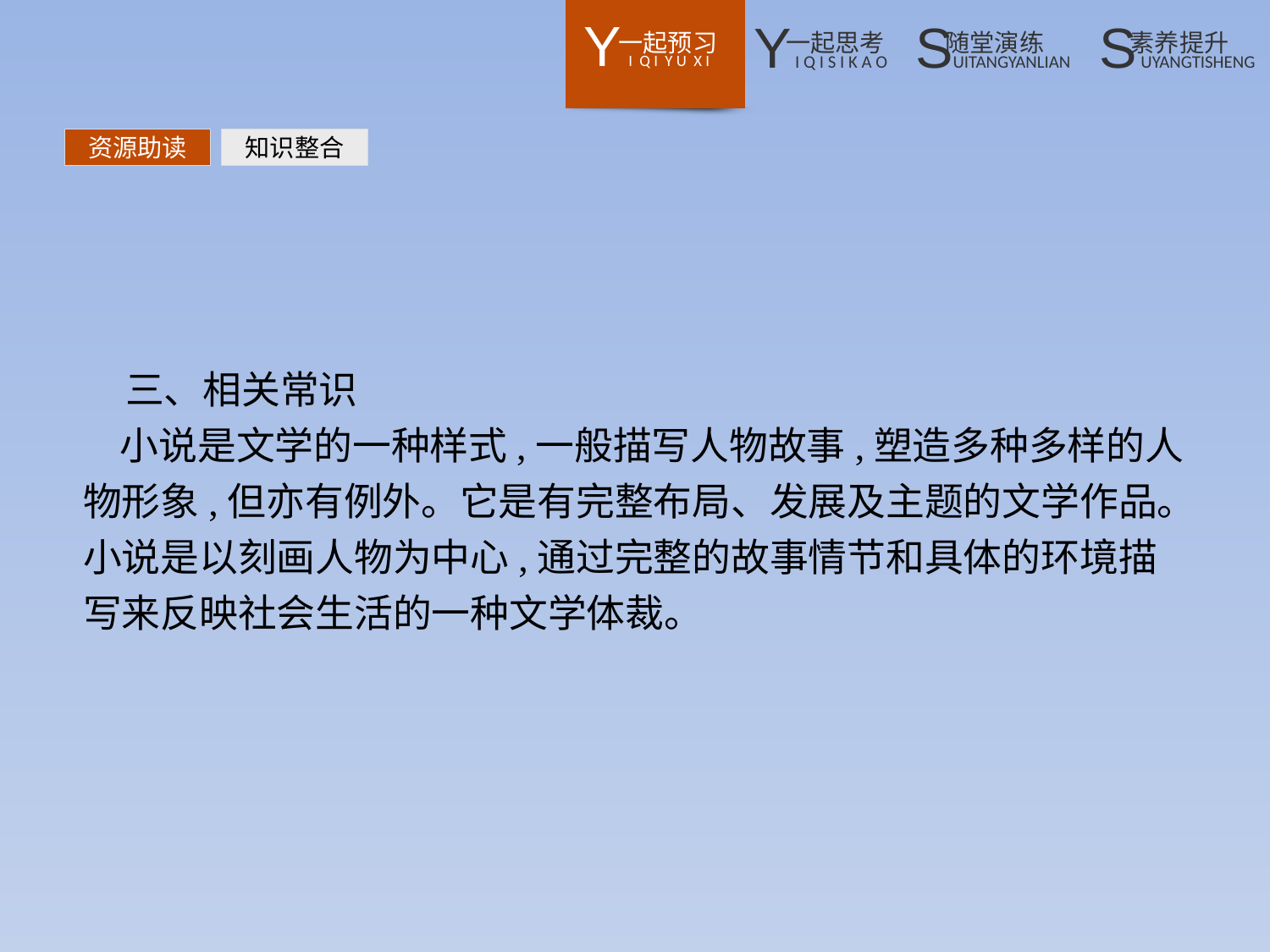

资源助读
知识整合
三、相关常识
小说是文学的一种样式,一般描写人物故事,塑造多种多样的人物形象,但亦有例外。它是有完整布局、发展及主题的文学作品。小说是以刻画人物为中心,通过完整的故事情节和具体的环境描写来反映社会生活的一种文学体裁。